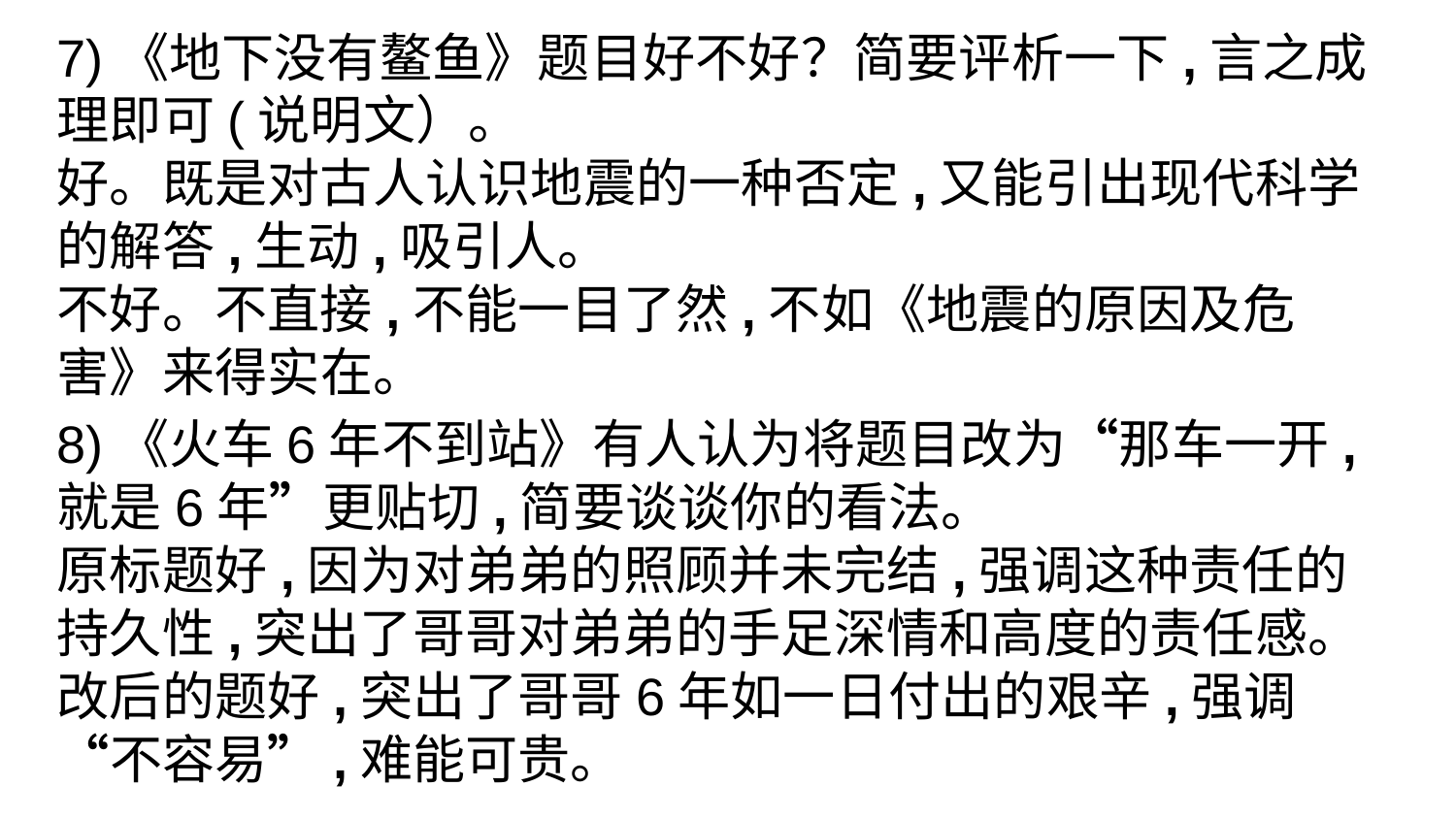

7)《地下没有鳌鱼》题目好不好？简要评析一下,言之成理即可(说明文）。
好。既是对古人认识地震的一种否定,又能引出现代科学的解答,生动,吸引人。
不好。不直接,不能一目了然,不如《地震的原因及危害》来得实在。
8)《火车6年不到站》有人认为将题目改为“那车一开,就是6年”更贴切,简要谈谈你的看法。
原标题好,因为对弟弟的照顾并未完结,强调这种责任的持久性,突出了哥哥对弟弟的手足深情和高度的责任感。
改后的题好,突出了哥哥6年如一日付出的艰辛,强调“不容易”,难能可贵。